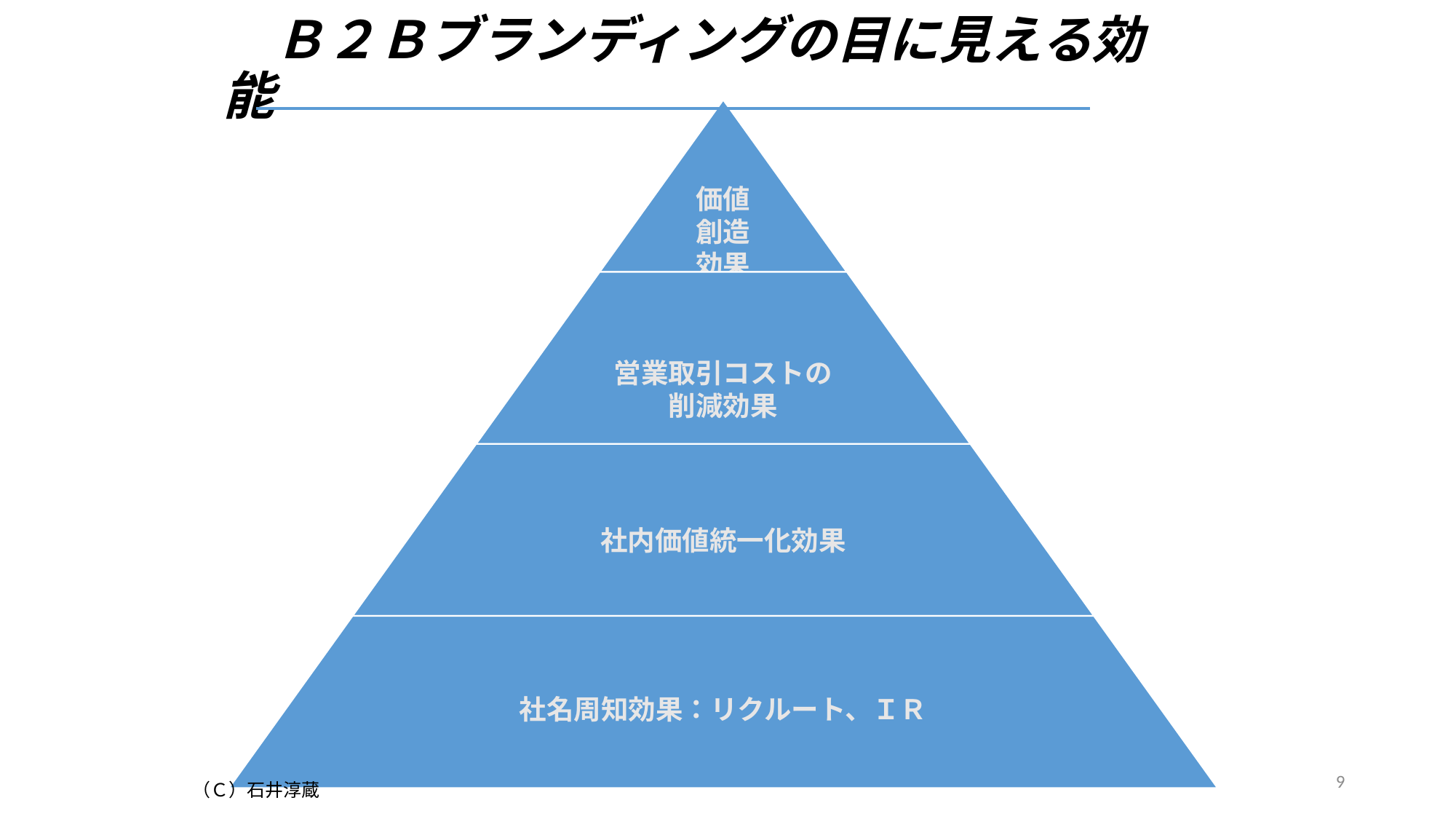

# Ｂ２Ｂブランディングの目に見える効能

価値
創造効果

営業取引コストの
削減効果

社内価値統一化効果
社名周知効果：リクルート、ＩＲ
9
（Ｃ）石井淳蔵